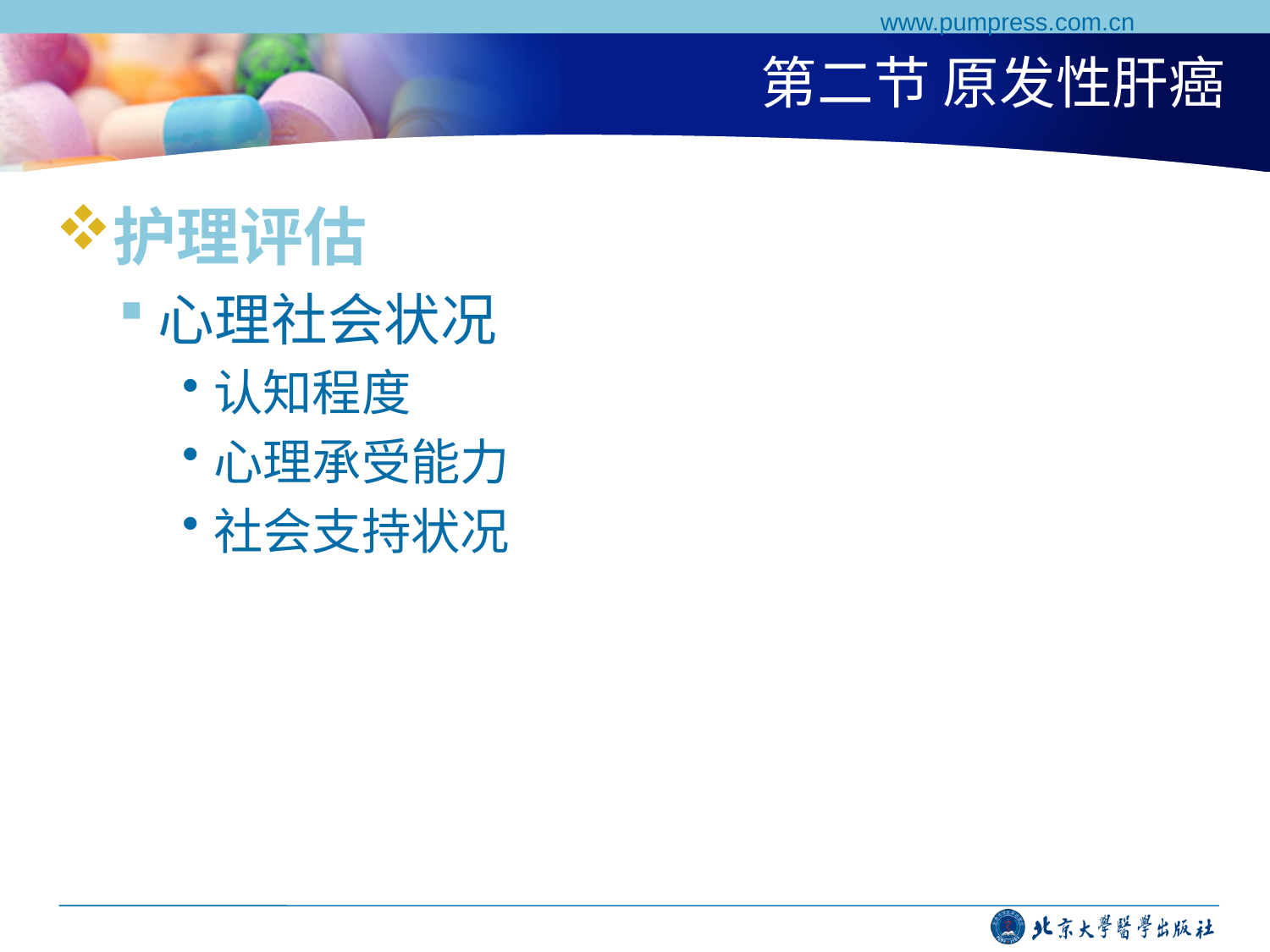

www.pumpress.com.cn
# 第二节 原发性肝癌
护理评估
心理社会状况
认知程度
心理承受能力
社会支持状况